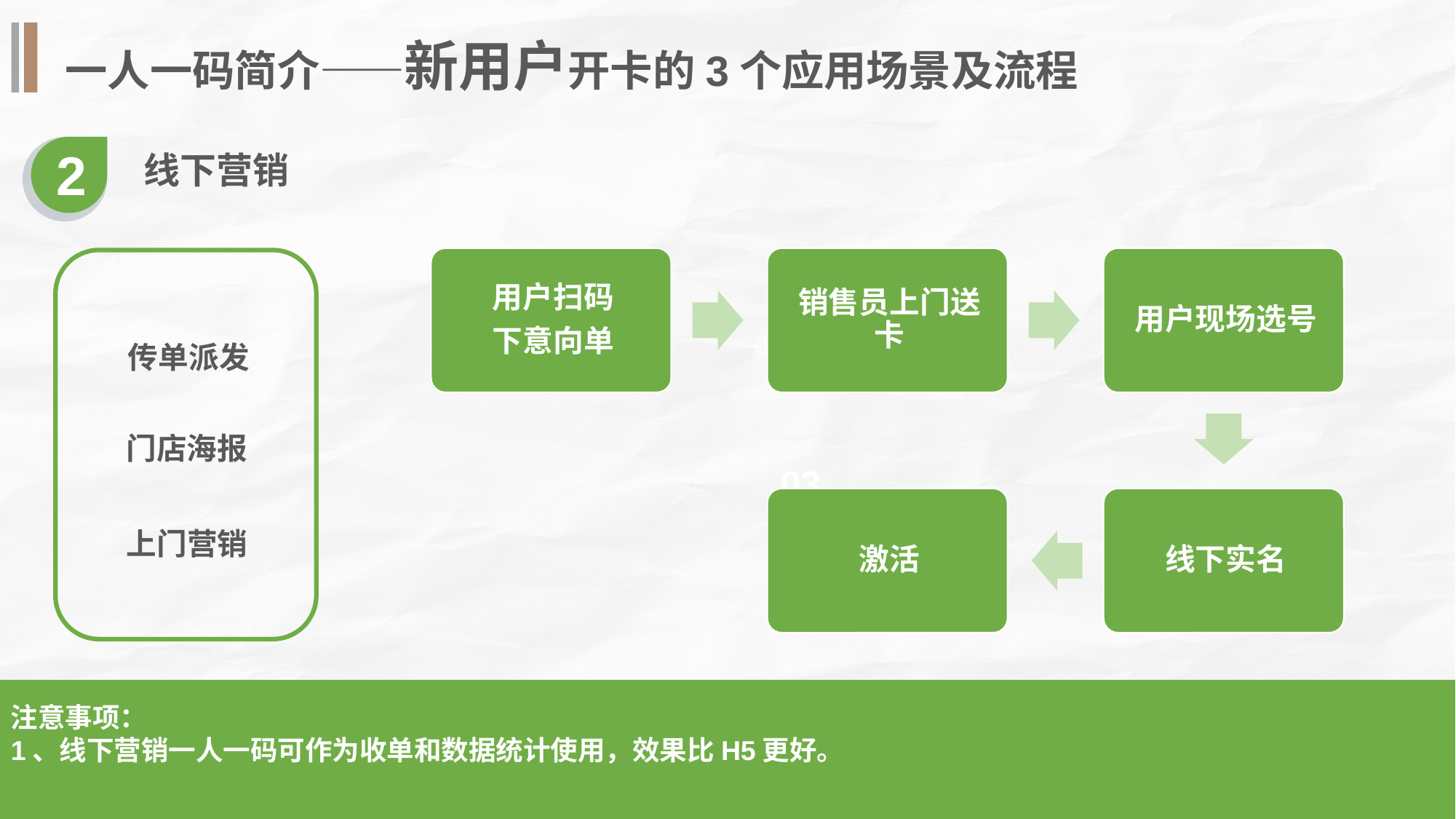

一人一码简介——新用户开卡的3个应用场景及流程
2

线下营销
用户扫码
下意向单

销售员上门送卡

用户现场选号

线下实名

激活

传单派发
02
门店海报
03
上门营销
注意事项：
1、线下营销一人一码可作为收单和数据统计使用，效果比H5更好。